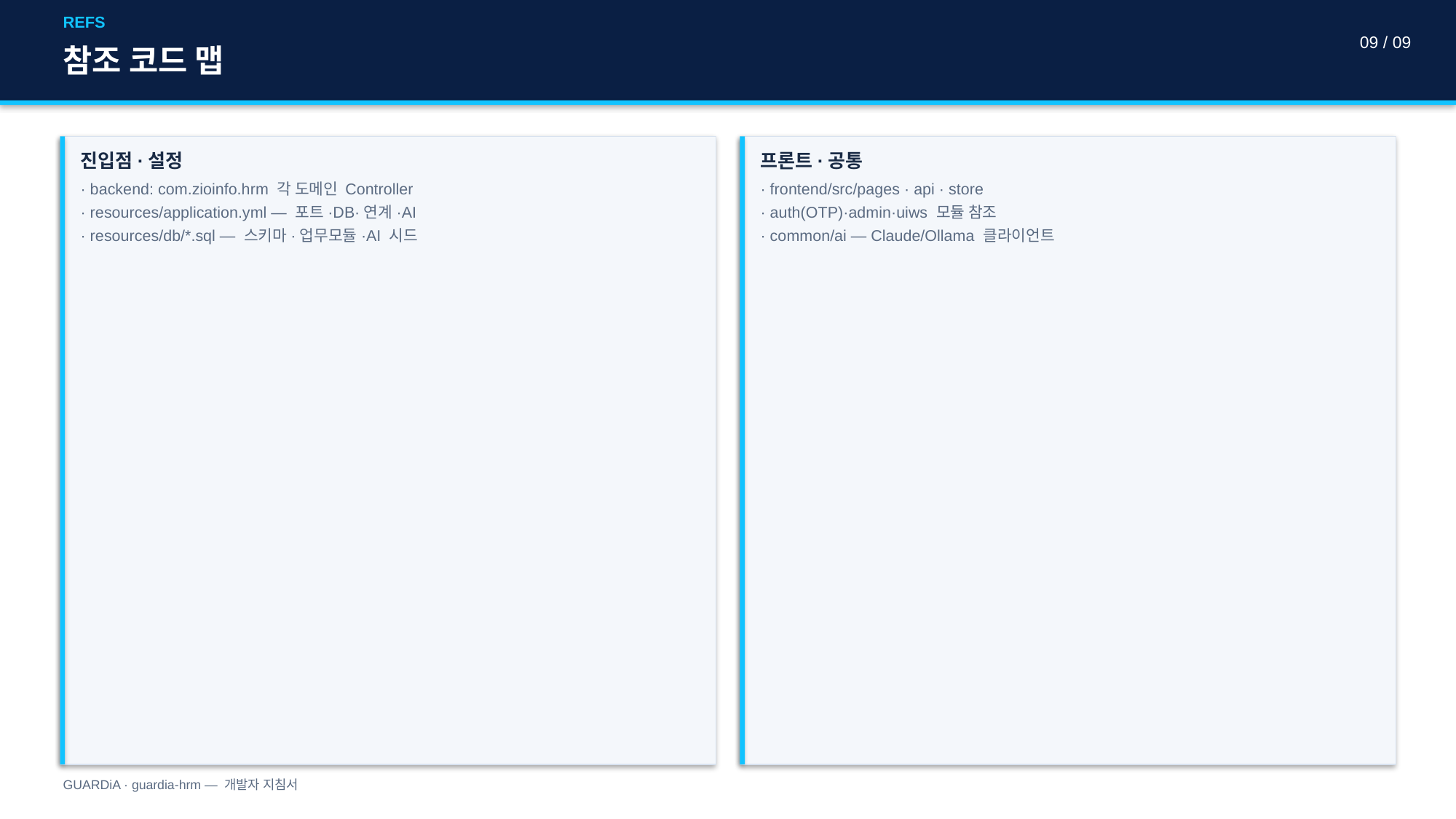

REFS
09 / 09
참조 코드 맵

진입점·설정
· backend: com.zioinfo.hrm 각 도메인 Controller
· resources/application.yml — 포트·DB·연계·AI
· resources/db/*.sql — 스키마·업무모듈·AI 시드
프론트·공통
· frontend/src/pages · api · store
· auth(OTP)·admin·uiws 모듈 참조
· common/ai — Claude/Ollama 클라이언트
GUARDiA · guardia-hrm — 개발자 지침서